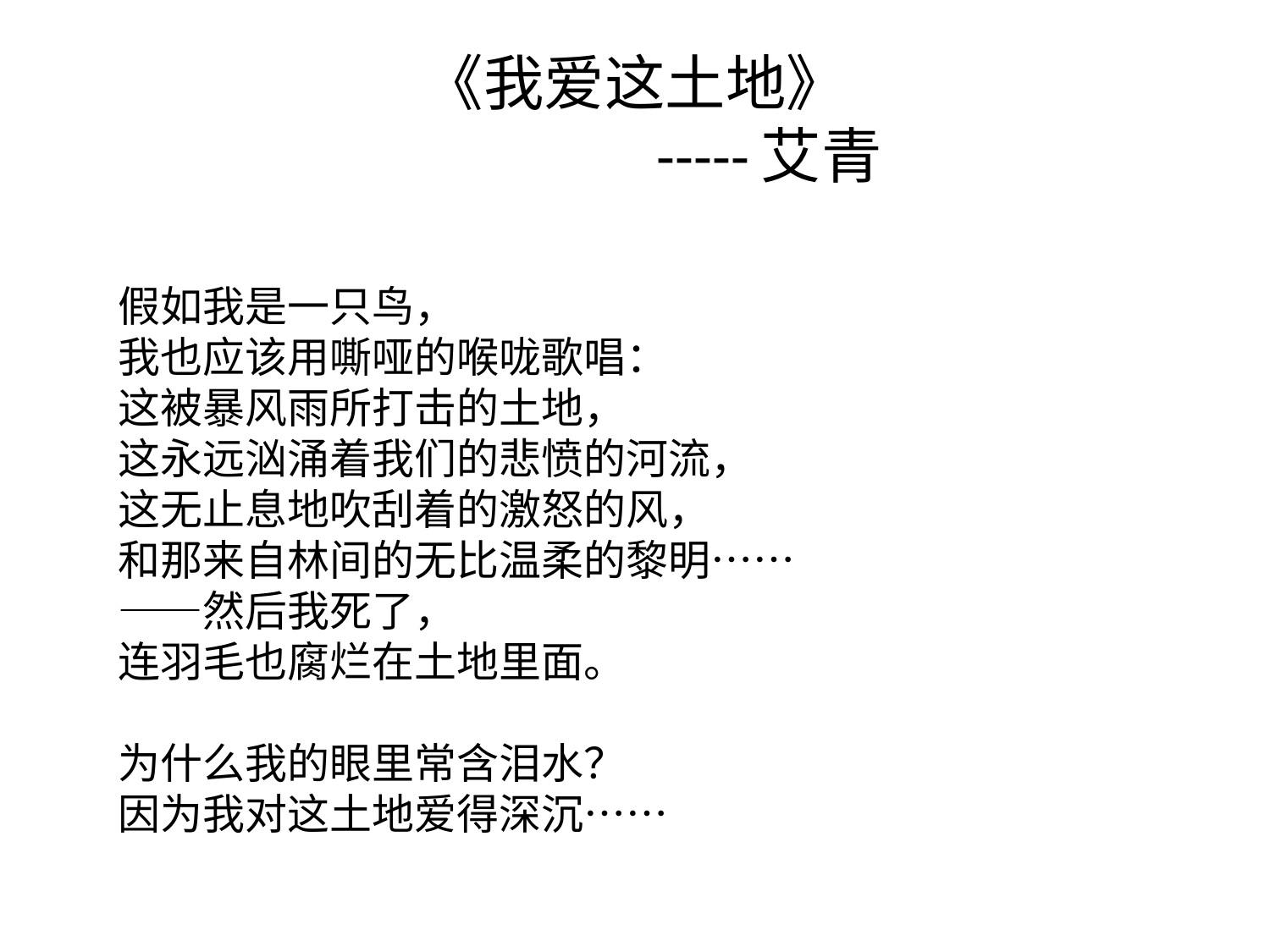

# 《我爱这土地》                    -----艾青
假如我是一只鸟，
我也应该用嘶哑的喉咙歌唱：
这被暴风雨所打击的土地，
这永远汹涌着我们的悲愤的河流，
这无止息地吹刮着的激怒的风，
和那来自林间的无比温柔的黎明……
——然后我死了，
连羽毛也腐烂在土地里面。
为什么我的眼里常含泪水？
因为我对这土地爱得深沉……